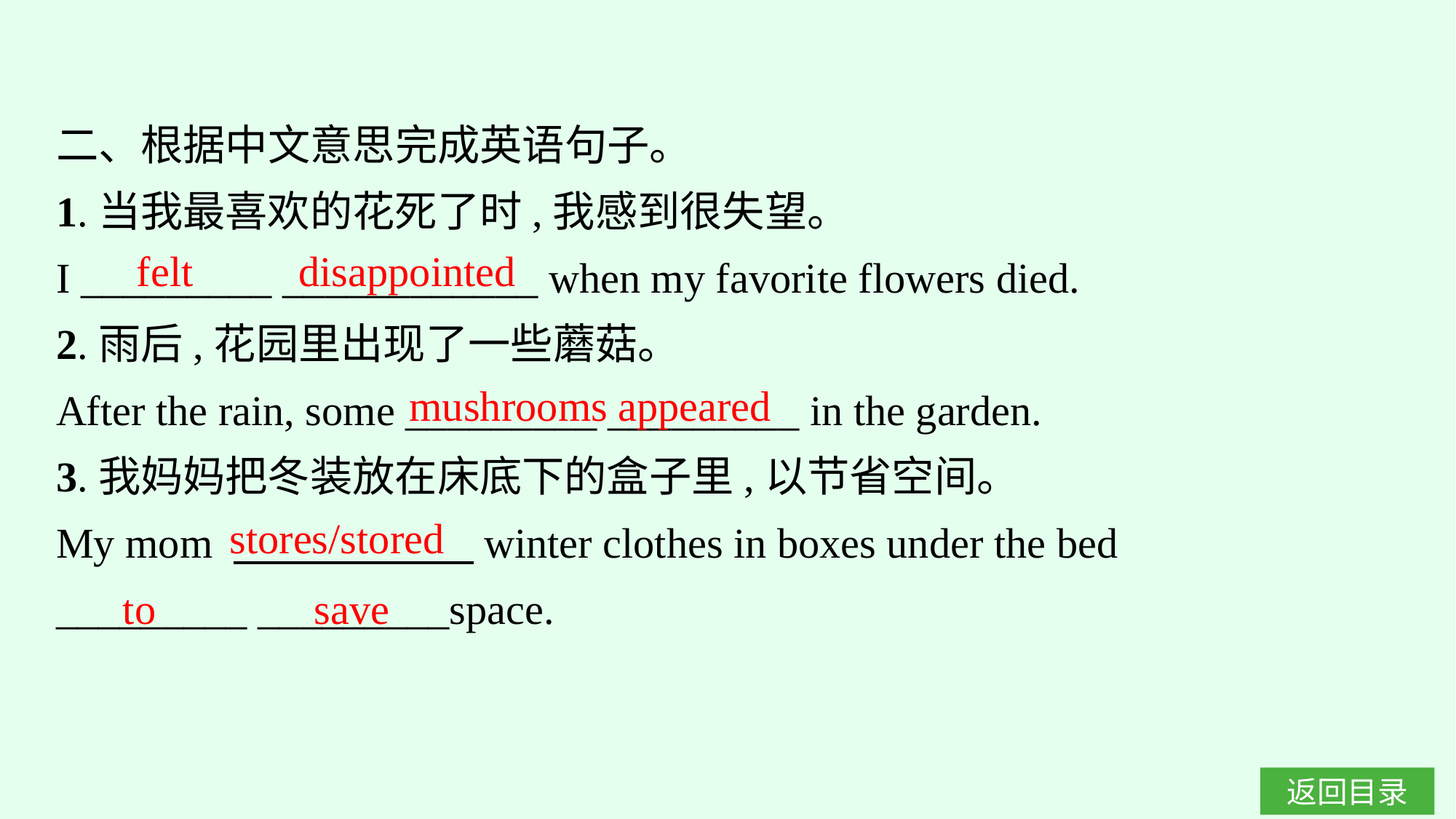

二、根据中文意思完成英语句子。
1.当我最喜欢的花死了时,我感到很失望。
I _________ ____________ when my favorite flowers died.
2.雨后,花园里出现了一些蘑菇。
After the rain, some _________ _________ in the garden.
3.我妈妈把冬装放在床底下的盒子里,以节省空间。
My mom 　　   　　　winter clothes in boxes under the bed
_________ _________space.
felt          disappointed
mushrooms appeared
stores/stored
to               save